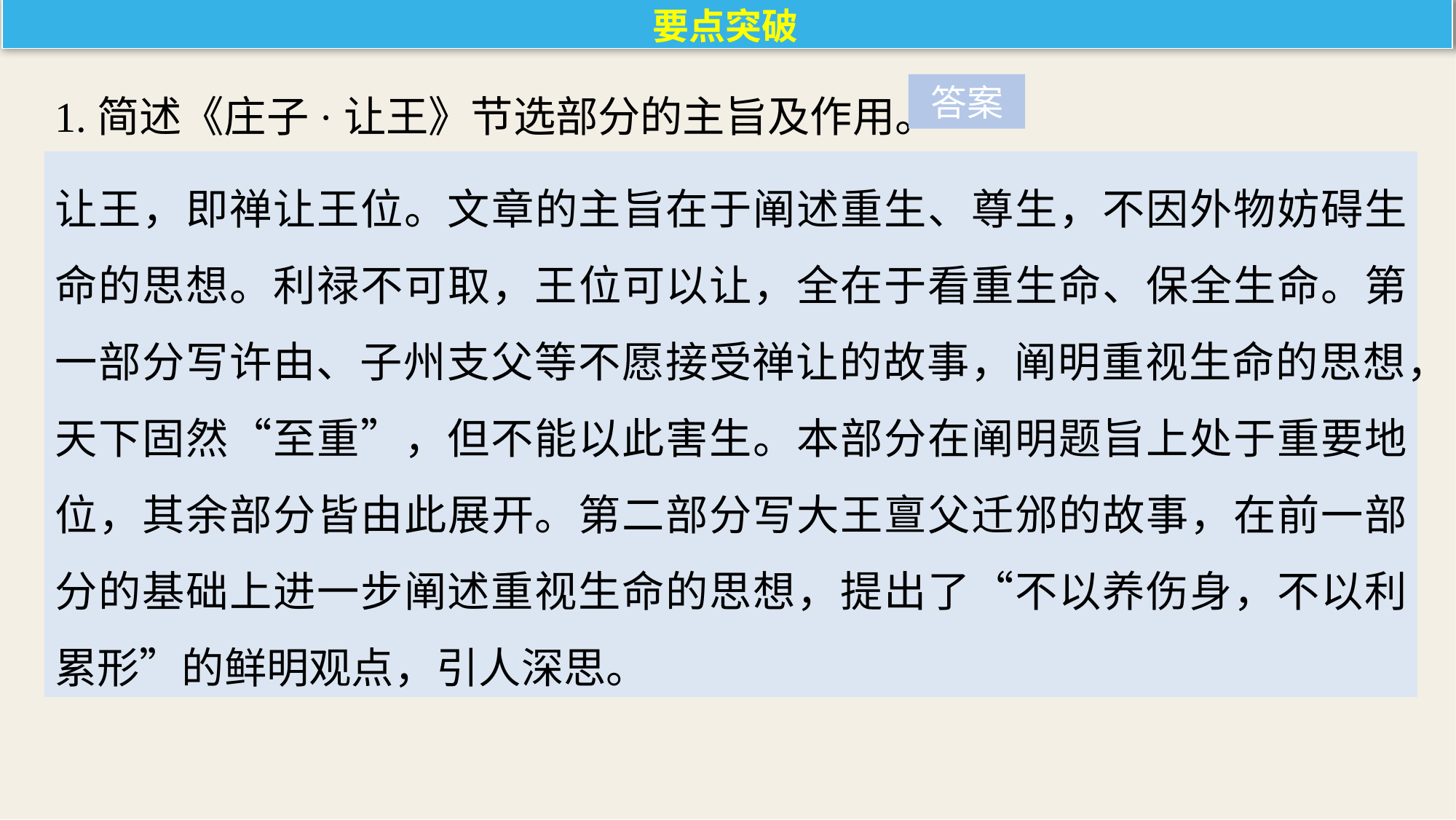

要点突破
1.简述《庄子·让王》节选部分的主旨及作用。
答案
让王，即禅让王位。文章的主旨在于阐述重生、尊生，不因外物妨碍生命的思想。利禄不可取，王位可以让，全在于看重生命、保全生命。第一部分写许由、子州支父等不愿接受禅让的故事，阐明重视生命的思想，天下固然“至重”，但不能以此害生。本部分在阐明题旨上处于重要地位，其余部分皆由此展开。第二部分写大王亶父迁邠的故事，在前一部分的基础上进一步阐述重视生命的思想，提出了“不以养伤身，不以利累形”的鲜明观点，引人深思。